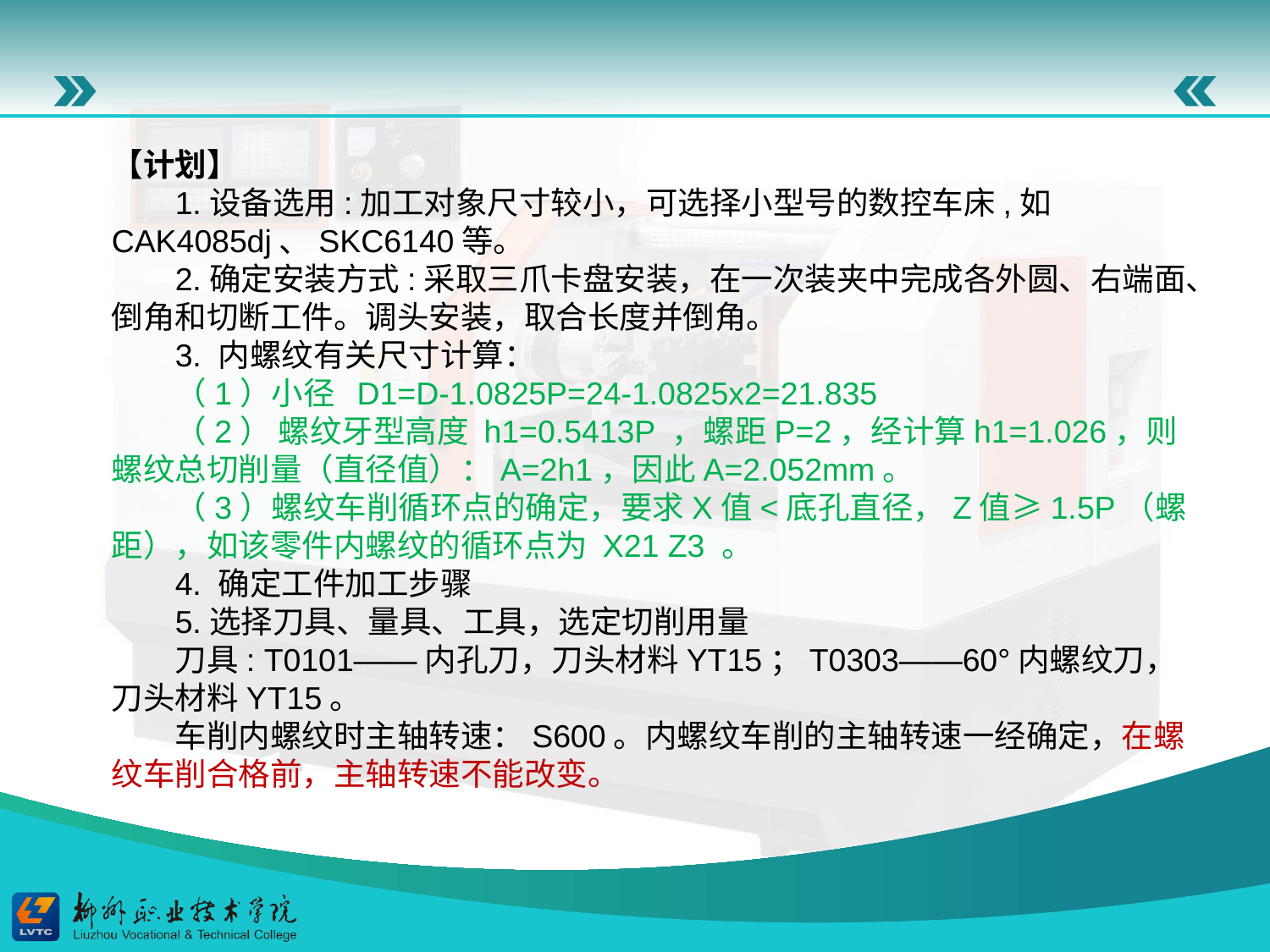

【计划】
1.设备选用:加工对象尺寸较小，可选择小型号的数控车床,如CAK4085dj、SKC6140等。
2.确定安装方式:采取三爪卡盘安装，在一次装夹中完成各外圆、右端面、倒角和切断工件。调头安装，取合长度并倒角。
3. 内螺纹有关尺寸计算：
（1）小径  D1=D-1.0825P=24-1.0825x2=21.835
（2） 螺纹牙型高度 h1=0.5413P ，螺距P=2，经计算h1=1.026，则螺纹总切削量（直径值）：A=2h1，因此A=2.052mm。
（3）螺纹车削循环点的确定，要求X值<底孔直径，Z值≥1.5P（螺距），如该零件内螺纹的循环点为 X21 Z3 。
4. 确定工件加工步骤
5.选择刀具、量具、工具，选定切削用量
刀具: T0101——内孔刀，刀头材料YT15；T0303——60°内螺纹刀，刀头材料YT15。
车削内螺纹时主轴转速：S600。内螺纹车削的主轴转速一经确定，在螺纹车削合格前，主轴转速不能改变。